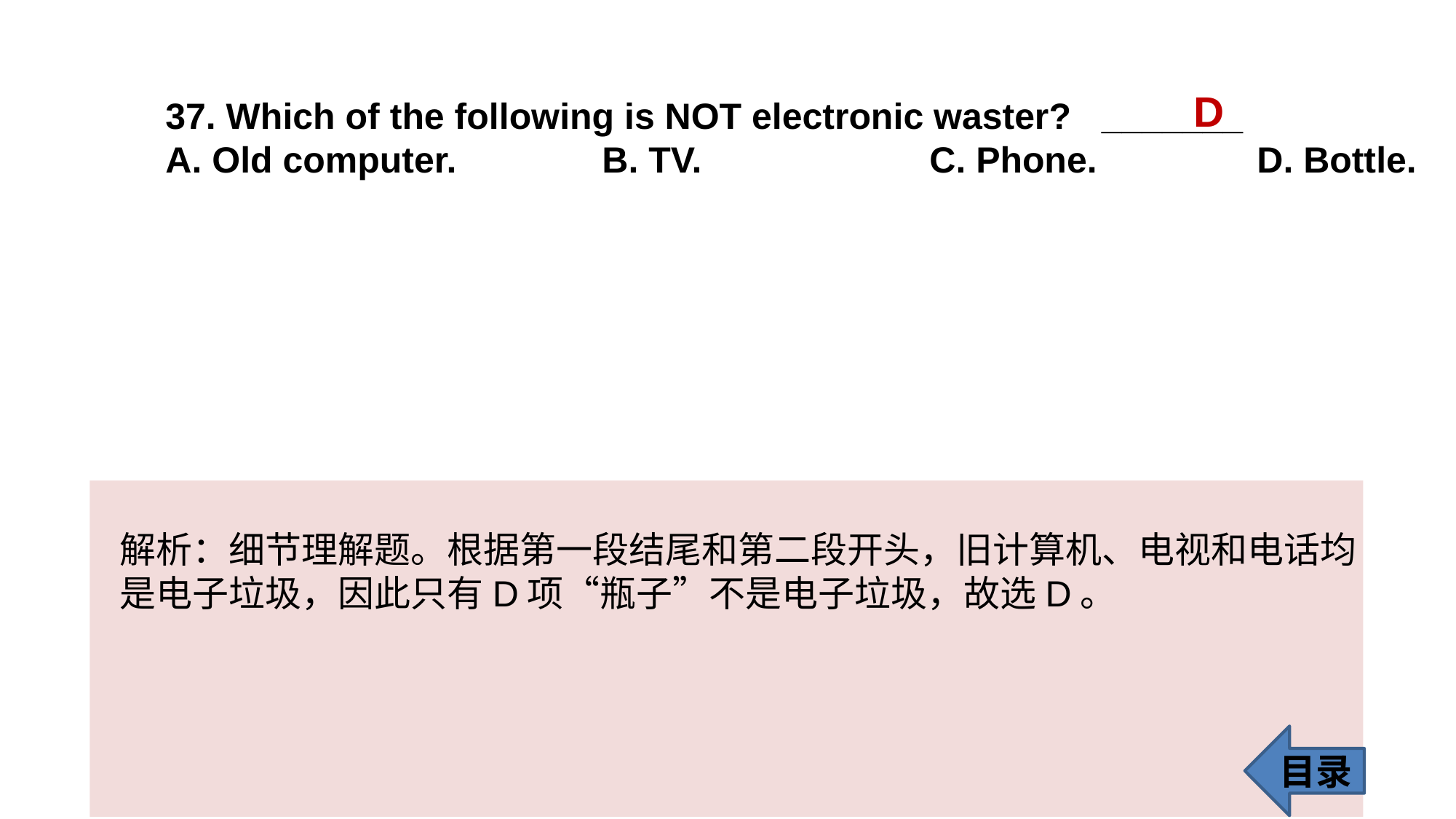

D
37. Which of the following is NOT electronic waster?   _______
A. Old computer. 		B. TV. 		C. Phone. 		D. Bottle.

解析：细节理解题。根据第一段结尾和第二段开头，旧计算机、电视和电话均
是电子垃圾，因此只有D项“瓶子”不是电子垃圾，故选D。
目录
40